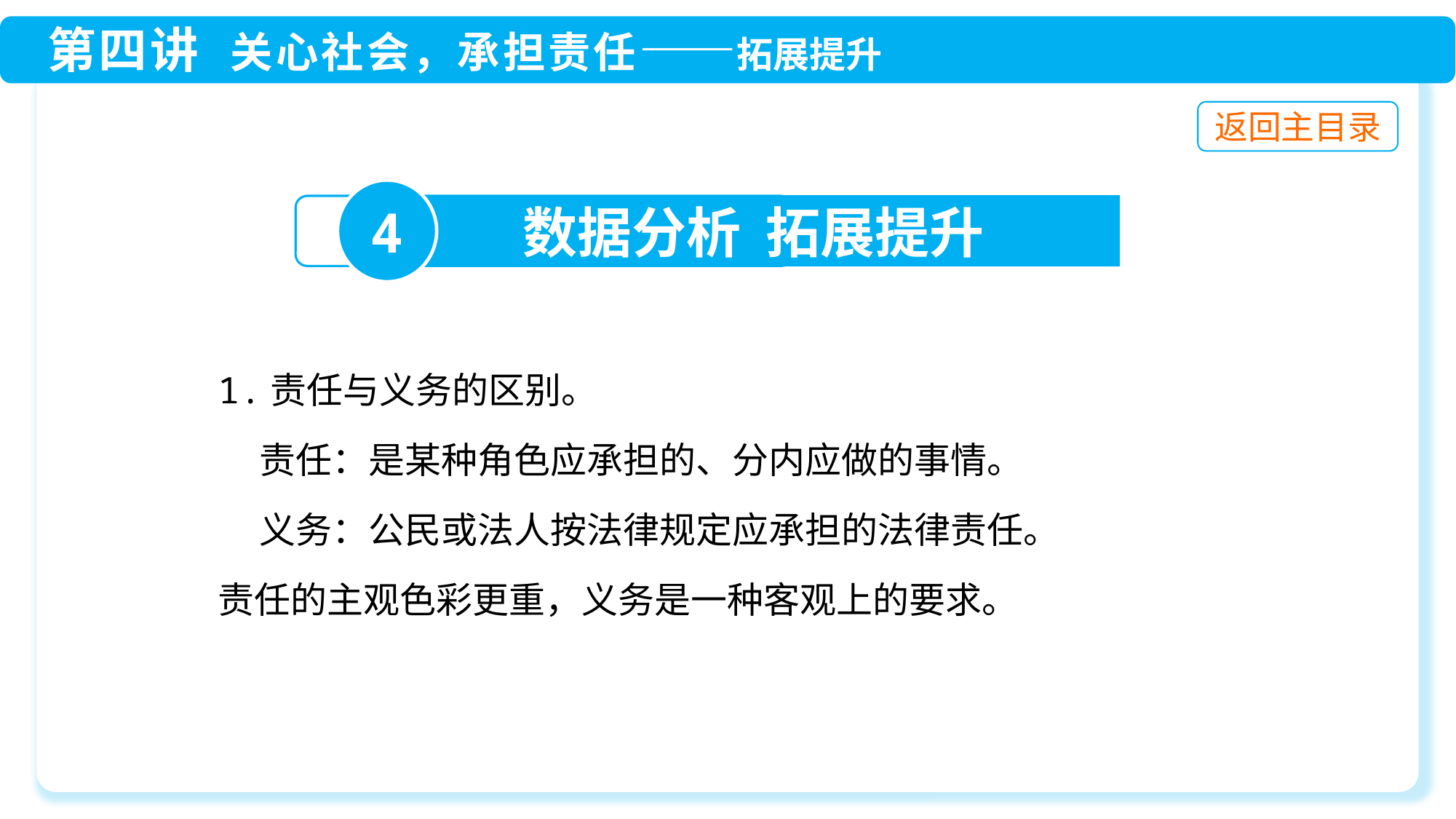

4

数据分析  拓展提升

1.责任与义务的区别。
    责任：是某种角色应承担的、分内应做的事情。
    义务：公民或法人按法律规定应承担的法律责任。
责任的主观色彩更重，义务是一种客观上的要求。